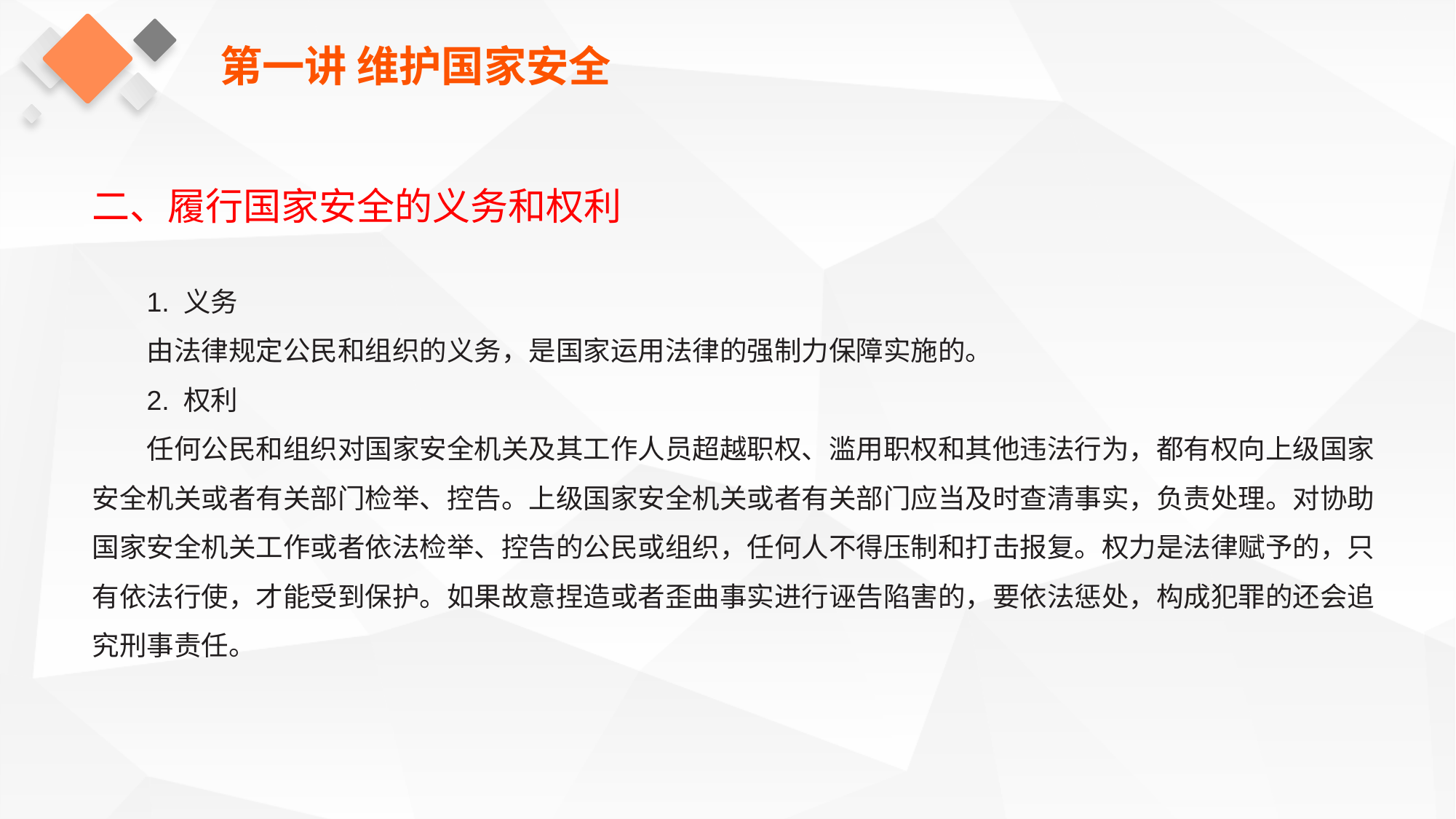

第一讲 维护国家安全
二、履行国家安全的义务和权利
1. 义务
由法律规定公民和组织的义务，是国家运用法律的强制力保障实施的。
2. 权利
任何公民和组织对国家安全机关及其工作人员超越职权、滥用职权和其他违法行为，都有权向上级国家安全机关或者有关部门检举、控告。上级国家安全机关或者有关部门应当及时查清事实，负责处理。对协助国家安全机关工作或者依法检举、控告的公民或组织，任何人不得压制和打击报复。权力是法律赋予的，只有依法行使，才能受到保护。如果故意捏造或者歪曲事实进行诬告陷害的，要依法惩处，构成犯罪的还会追究刑事责任。